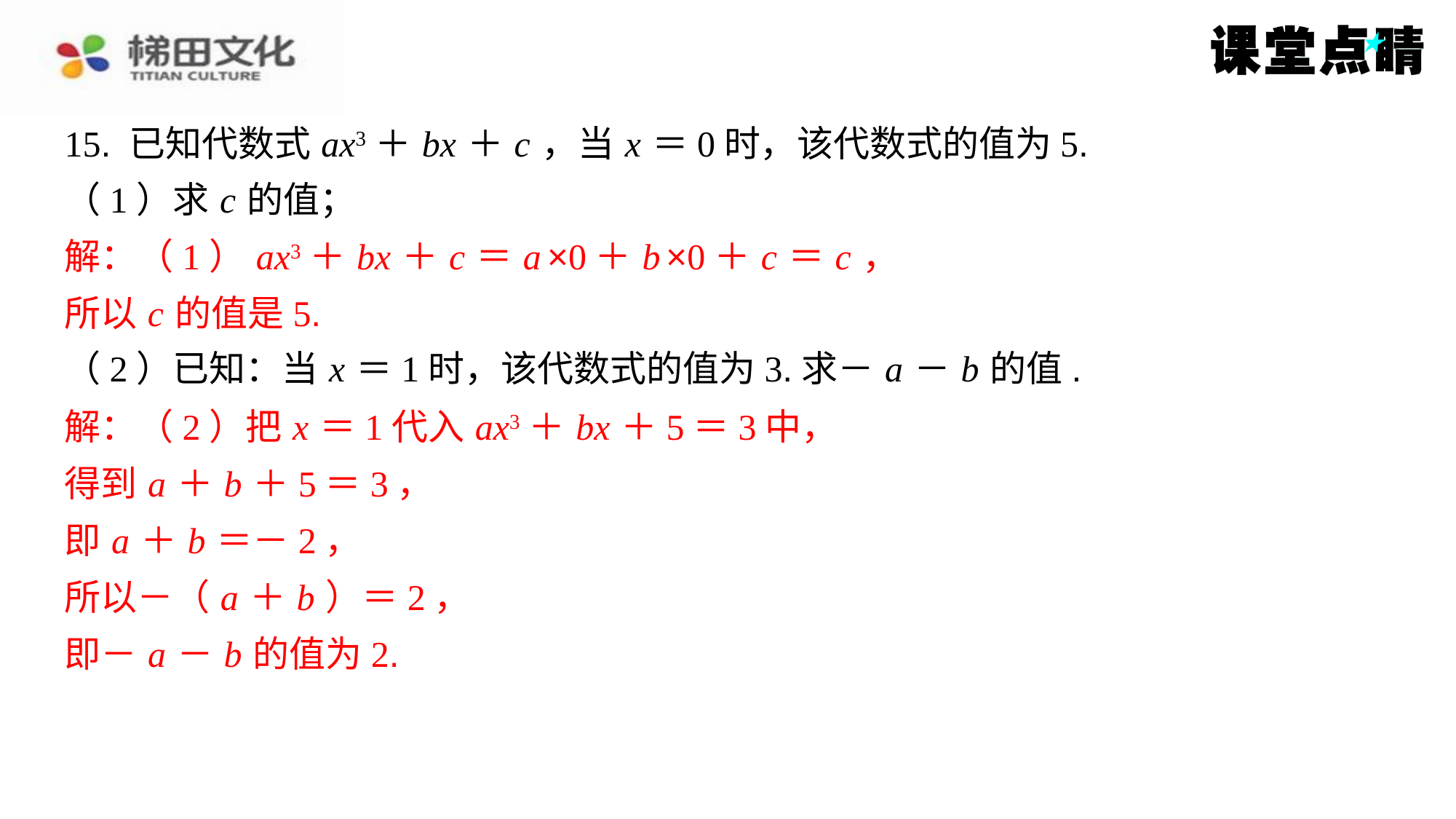

15. 已知代数式 ax3＋ bx ＋ c ，当 x ＝0时，该代数式的值为5.
（1）求 c 的值；
解：（1） ax3＋ bx ＋ c ＝ a ×0＋ b ×0＋ c ＝ c ，
所以 c 的值是5.
（2）已知：当 x ＝1时，该代数式的值为3.求－ a － b 的值.
解：（2）把 x ＝1代入 ax3＋ bx ＋5＝3中，
得到 a ＋ b ＋5＝3，
即 a ＋ b ＝－2，
所以－（ a ＋ b ）＝2，
即－ a － b 的值为2.
解：（1） ax3＋ bx ＋ c ＝ a ×0＋ b ×0＋ c ＝ c ，
所以 c 的值是5.
解：（2）把 x ＝1代入 ax3＋ bx ＋5＝3中，
得到 a ＋ b ＋5＝3，
即 a ＋ b ＝－2，
所以－（ a ＋ b ）＝2，
即－ a － b 的值为2.